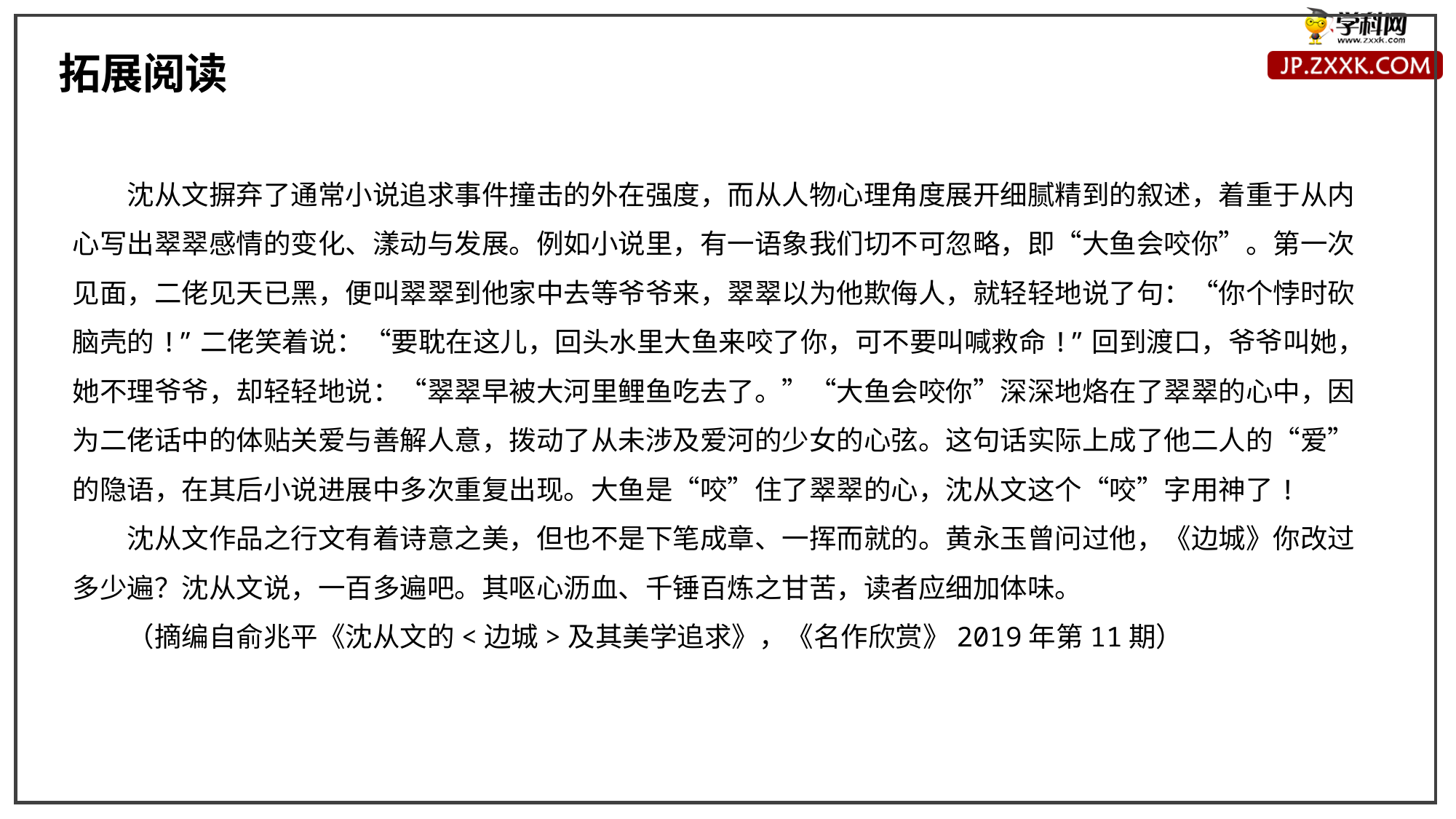

拓展阅读
沈从文摒弃了通常小说追求事件撞击的外在强度，而从人物心理角度展开细腻精到的叙述，着重于从内心写出翠翠感情的变化、漾动与发展。例如小说里，有一语象我们切不可忽略，即“大鱼会咬你”。第一次见面，二佬见天已黑，便叫翠翠到他家中去等爷爷来，翠翠以为他欺侮人，就轻轻地说了句：“你个悖时砍脑壳的!”二佬笑着说：“要耽在这儿，回头水里大鱼来咬了你，可不要叫喊救命!”回到渡口，爷爷叫她，她不理爷爷，却轻轻地说：“翠翠早被大河里鲤鱼吃去了。”“大鱼会咬你”深深地烙在了翠翠的心中，因为二佬话中的体贴关爱与善解人意，拨动了从未涉及爱河的少女的心弦。这句话实际上成了他二人的“爱”的隐语，在其后小说进展中多次重复出现。大鱼是“咬”住了翠翠的心，沈从文这个“咬”字用神了!
沈从文作品之行文有着诗意之美，但也不是下笔成章、一挥而就的。黄永玉曾问过他，《边城》你改过多少遍？沈从文说，一百多遍吧。其呕心沥血、千锤百炼之甘苦，读者应细加体味。
（摘编自俞兆平《沈从文的<边城>及其美学追求》，《名作欣赏》2019年第11期）